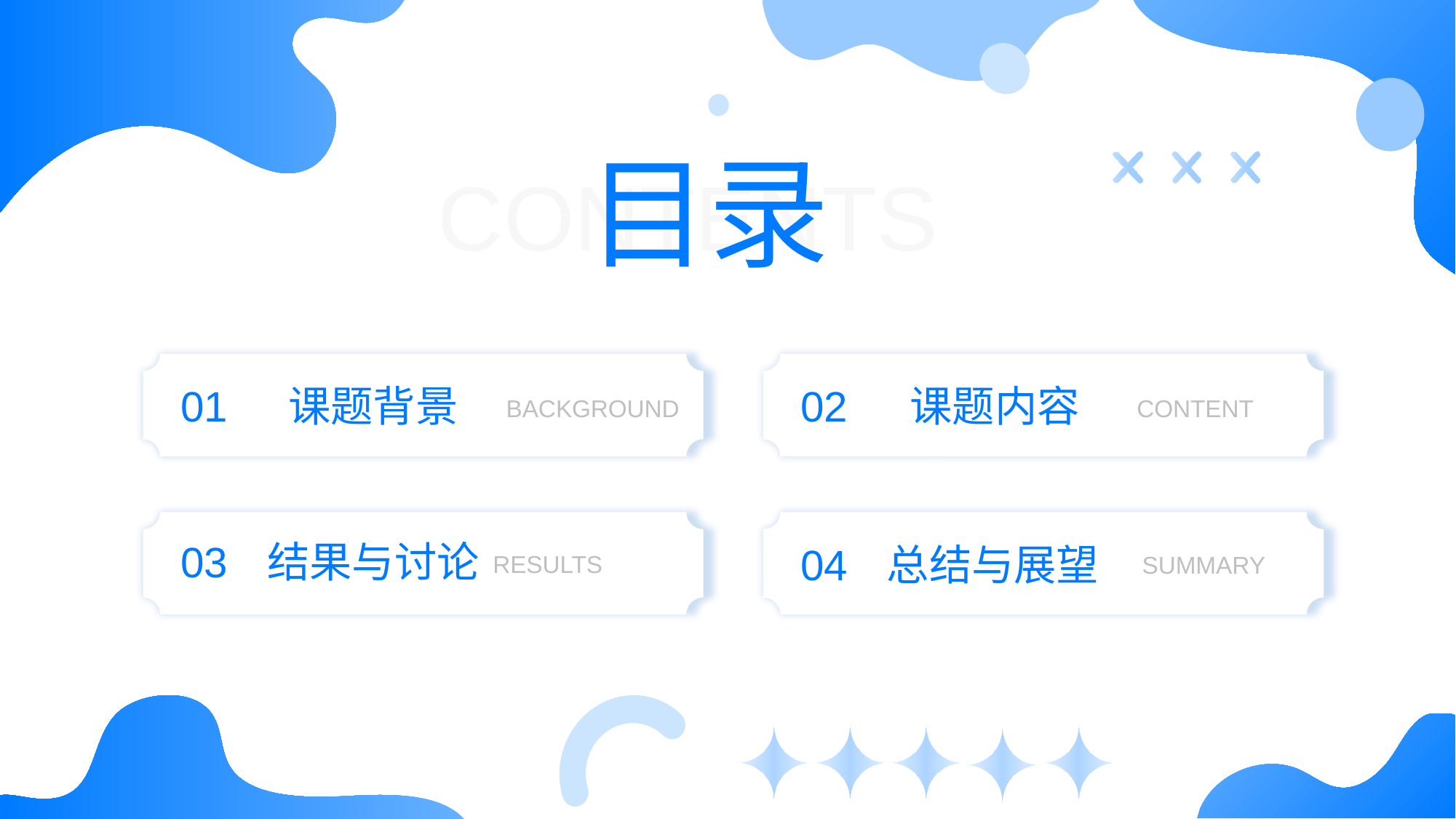

01
02
课题背景
课题内容
BACKGROUND
  CONTENT

03
04
结果与讨论
总结与展望
RESULTS
SUMMARY